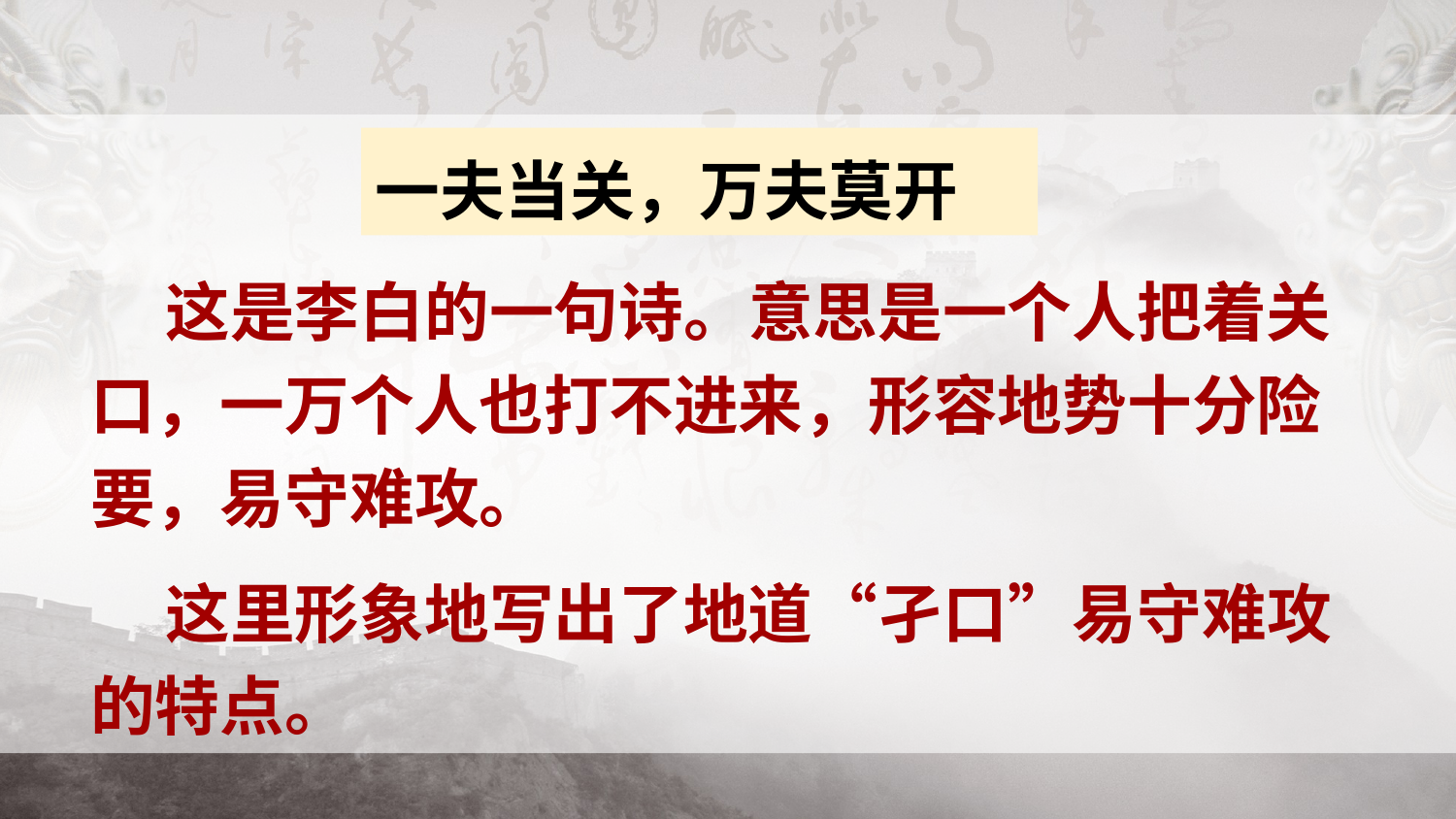

一夫当关，万夫莫开
    这是李白的一句诗。意思是一个人把着关口，一万个人也打不进来，形容地势十分险要，易守难攻。
    这里形象地写出了地道“孑口”易守难攻的特点。